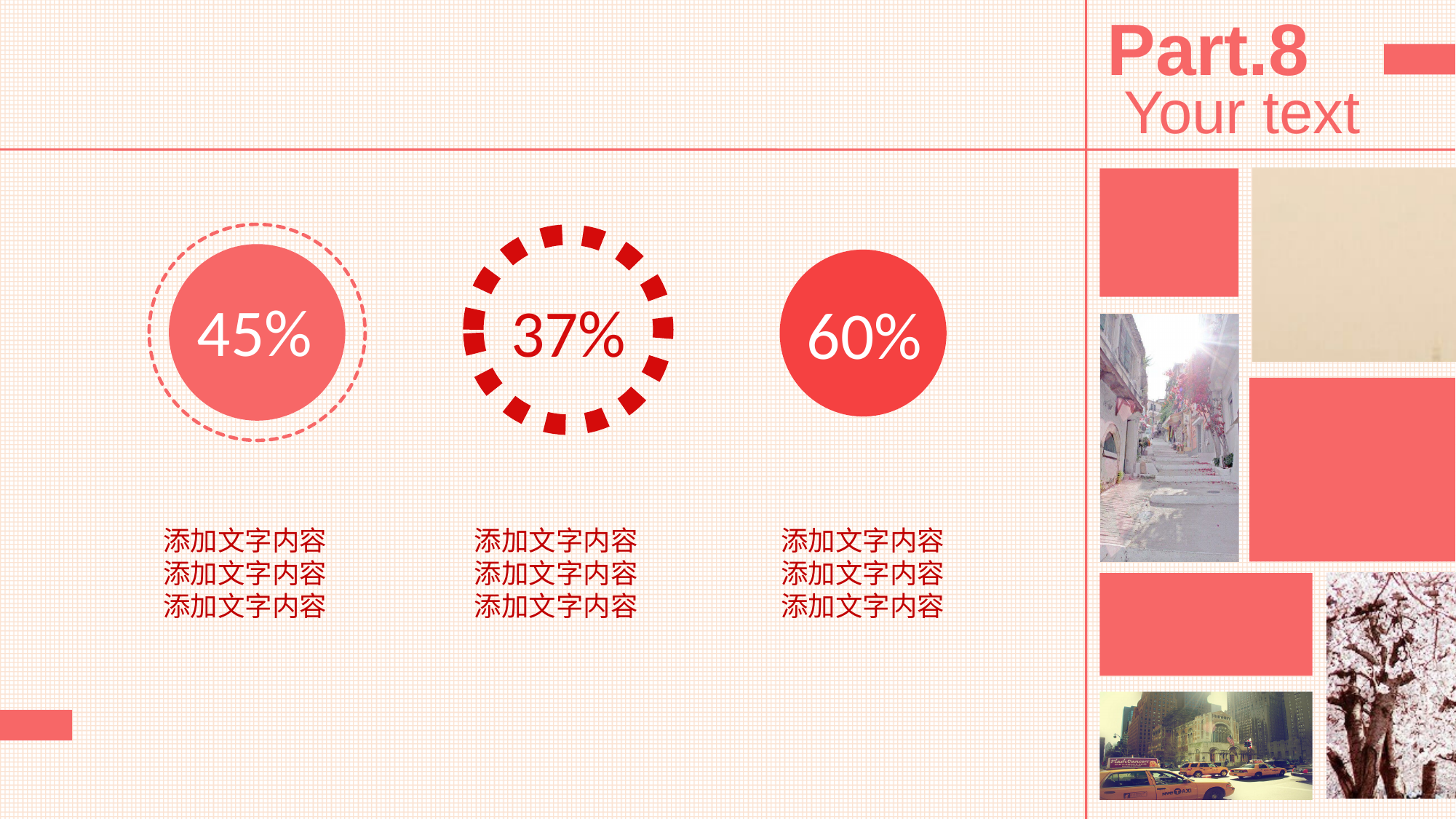

Part.8

Your text

45%

60%

37%

添加文字内容添加文字内容添加文字内容
添加文字内容添加文字内容添加文字内容
添加文字内容添加文字内容添加文字内容